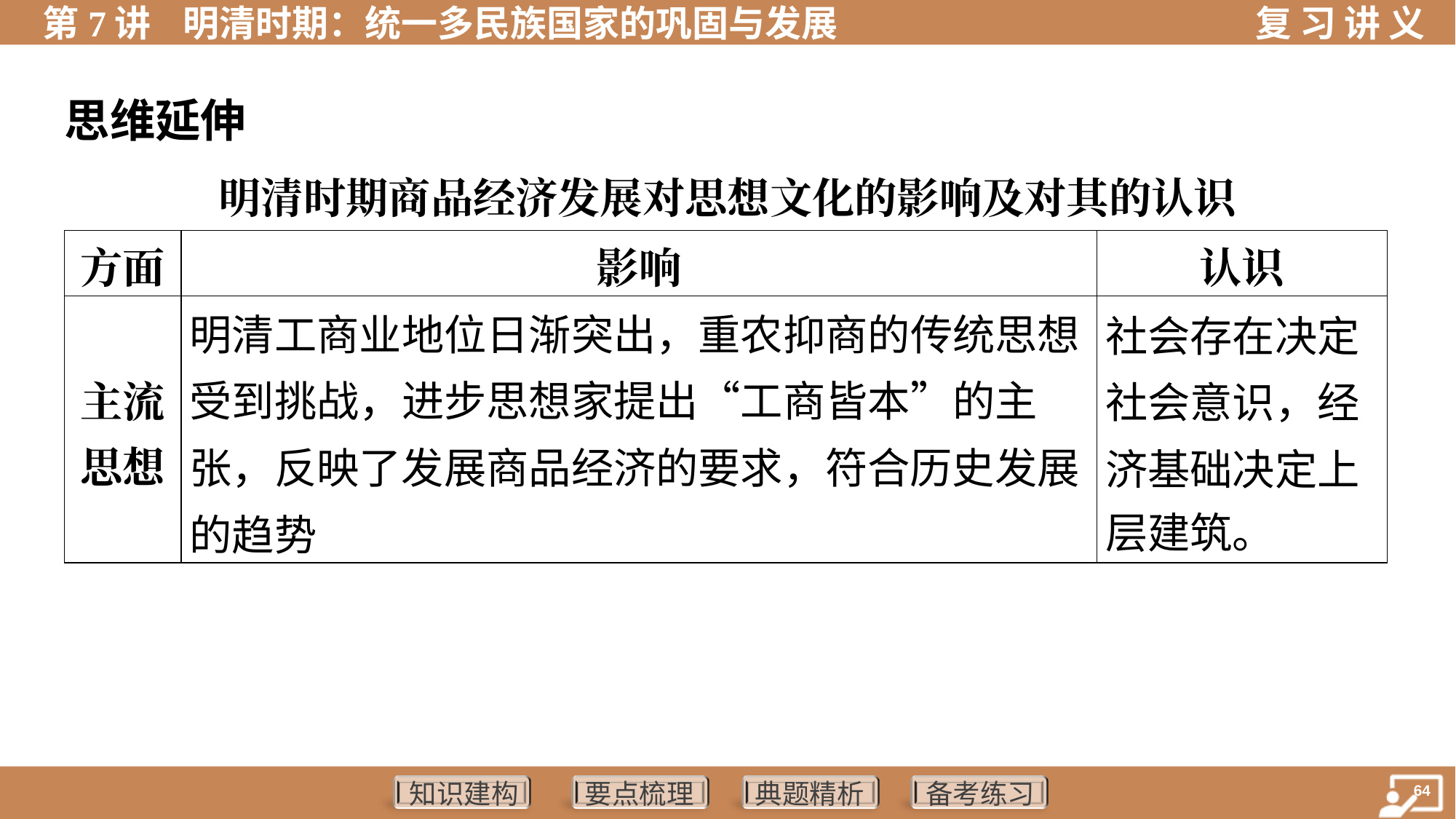

思维延伸
明清时期商品经济发展对思想文化的影响及对其的认识
| 方面 | 影响 | 认识 |
| --- | --- | --- |
| 主流 思想 | 明清工商业地位日渐突出，重农抑商的传统思想 受到挑战，进步思想家提出“工商皆本”的主张，反映了发展商品经济的要求，符合历史发展的趋势 | 社会存在决定 社会意识，经 济基础决定上 层建筑。 |